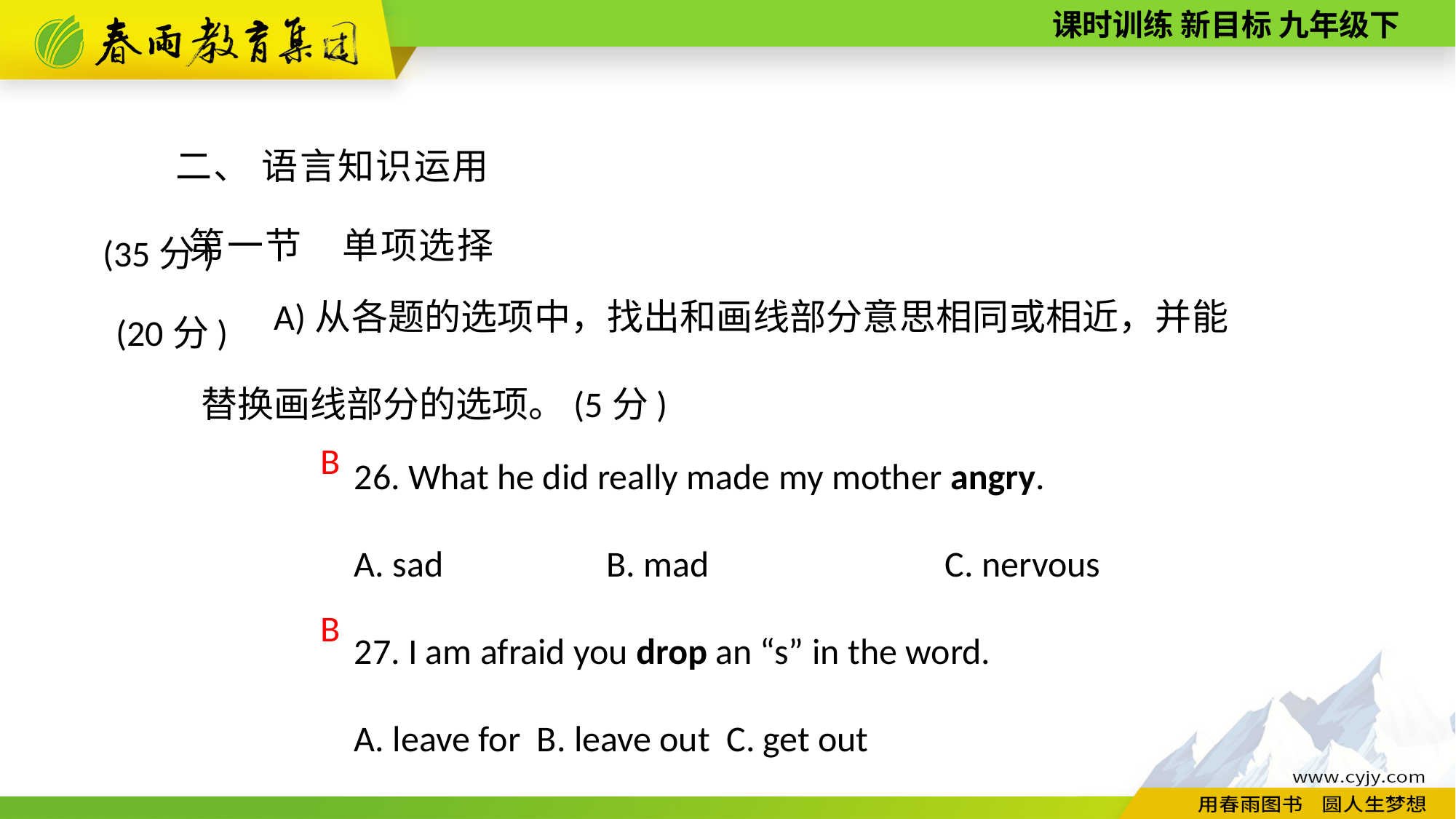

二、 语言知识运用(35分)
第一节　单项选择(20分)
A)从各题的选项中，找出和画线部分意思相同或相近，并能替换画线部分的选项。(5分)
26. What he did really made my mother angry.
A. sad　　　　B. mad　　　　　　C. nervous
27. I am afraid you drop an “s” in the word.
A. leave for  B. leave out  C. get out
B
B